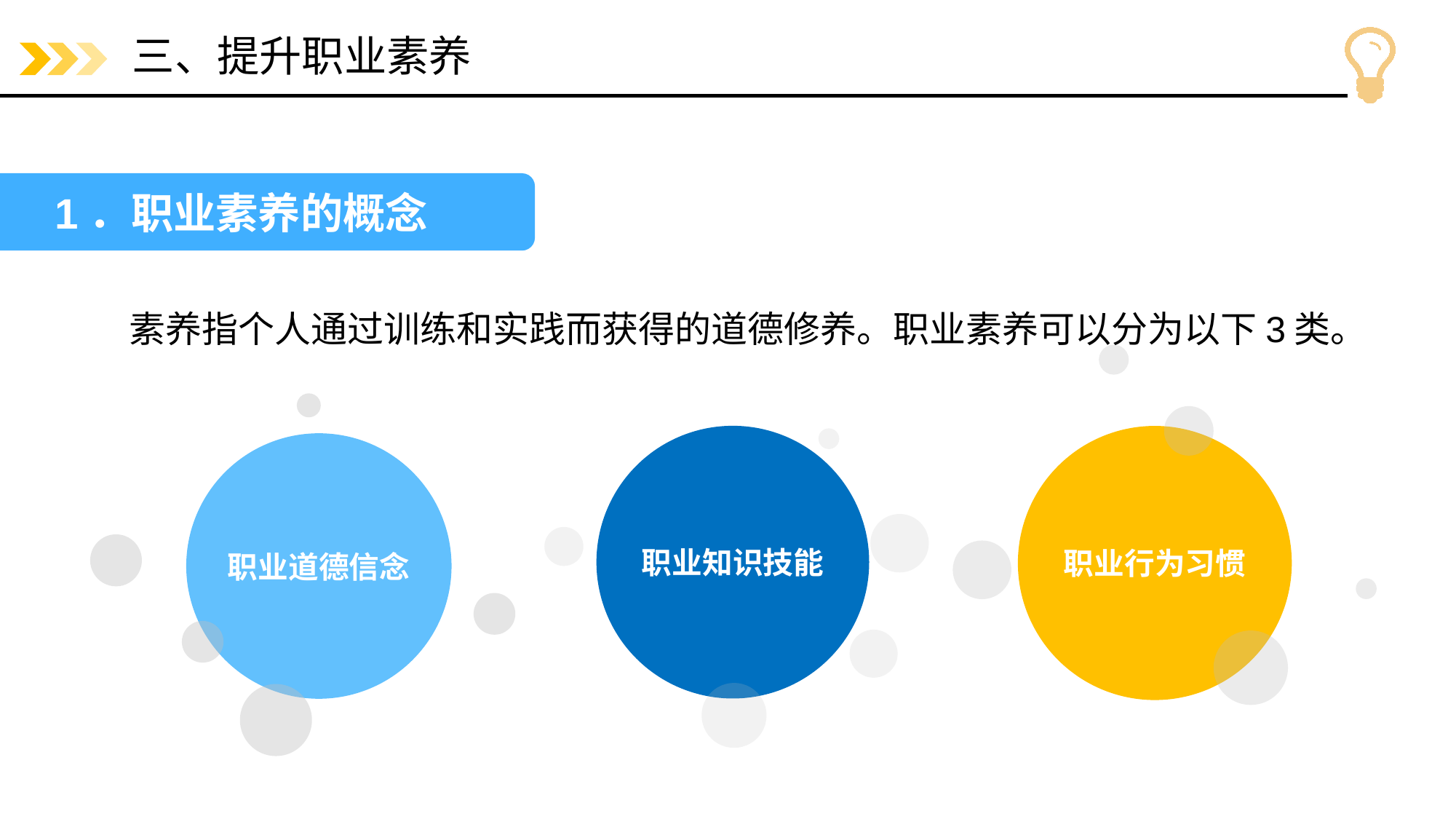

18
# 三、提升职业素养
1．职业素养的概念
素养指个人通过训练和实践而获得的道德修养。职业素养可以分为以下3类。

职业行为习惯

职业道德信念

职业知识技能